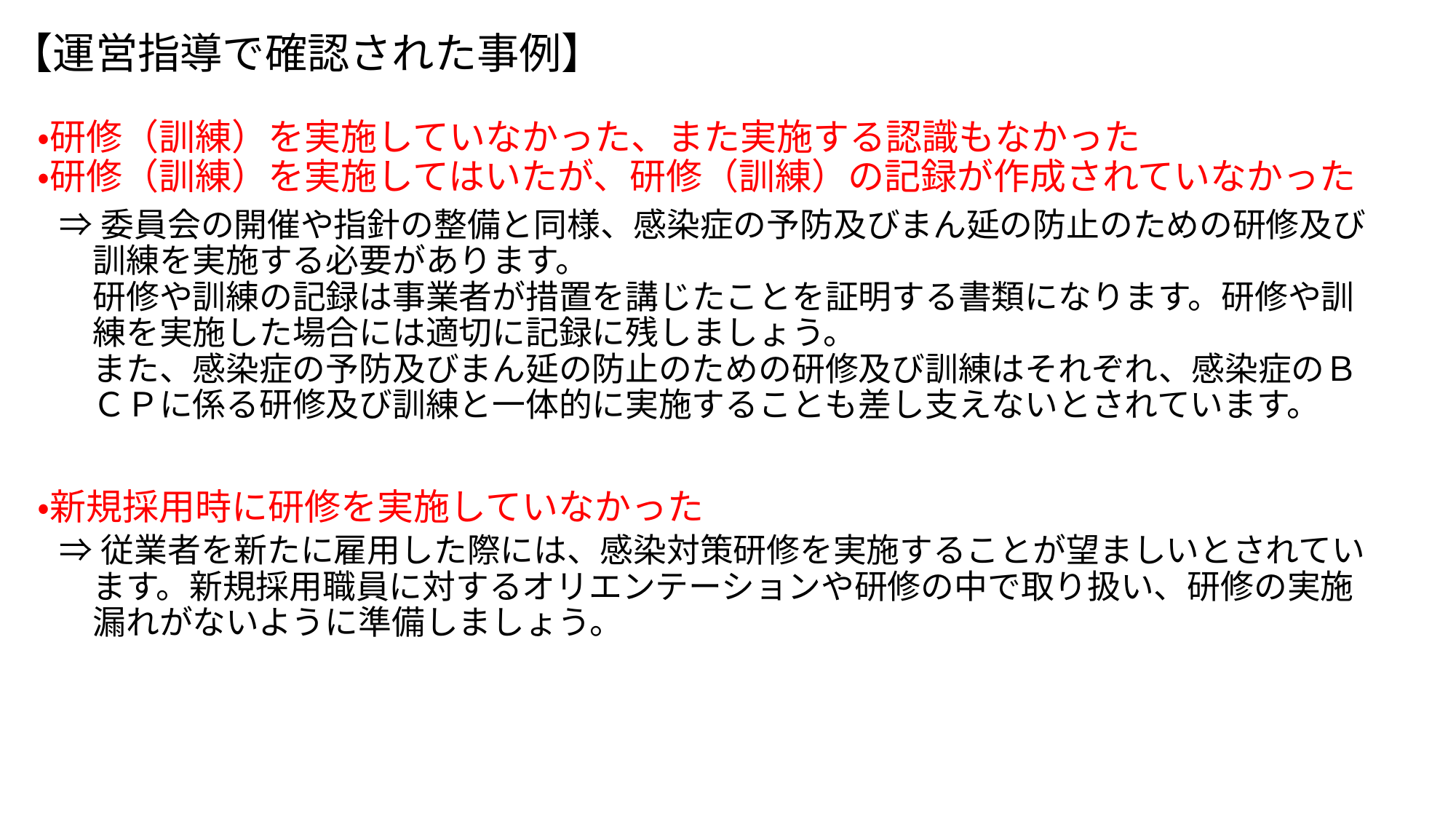

【運営指導で確認された事例】

・研修（訓練）を実施していなかった、また実施する認識もなかった
・研修（訓練）を実施してはいたが、研修（訓練）の記録が作成されていなかった

・新規採用時に研修を実施していなかった

⇒委員会の開催や指針の整備と同様、感染症の予防及びまん延の防止のための研修及び
　訓練を実施する必要があります。
　研修や訓練の記録は事業者が措置を講じたことを証明する書類になります。研修や訓
　練を実施した場合には適切に記録に残しましょう。
　また、感染症の予防及びまん延の防止のための研修及び訓練はそれぞれ、感染症のＢ
　ＣＰに係る研修及び訓練と一体的に実施することも差し支えないとされています。
⇒従業者を新たに雇用した際には、感染対策研修を実施することが望ましいとされてい
　ます。新規採用職員に対するオリエンテーションや研修の中で取り扱い、研修の実施
　漏れがないように準備しましょう。